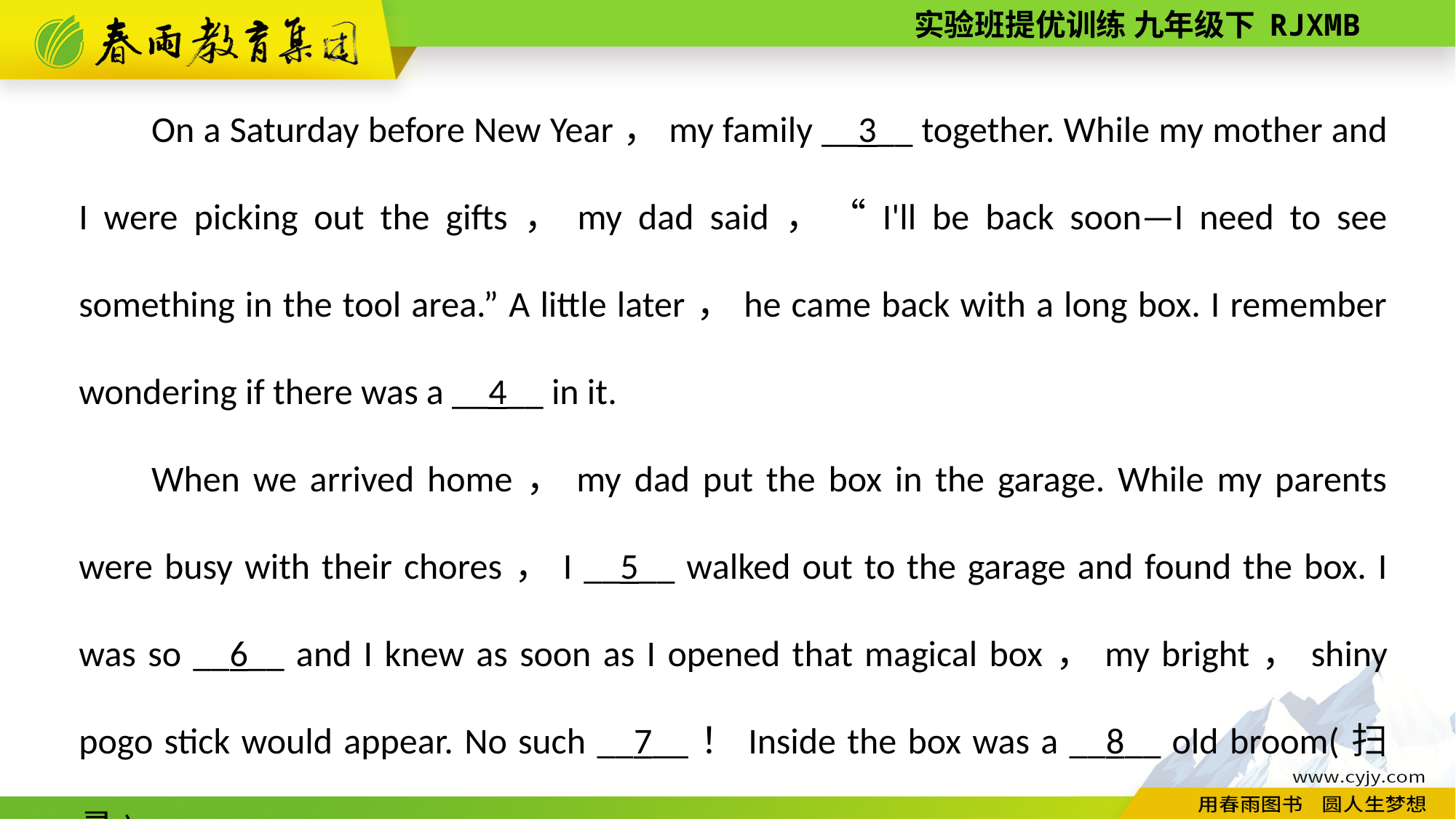

On a Saturday before New Year，my family __3__ together. While my mother and I were picking out the gifts，my dad said，“I'll be back soon—I need to see something in the tool area.” A little later，he came back with a long box. I remember wondering if there was a __4__ in it.
When we arrived home，my dad put the box in the garage. While my parents were busy with their chores，I __5__ walked out to the garage and found the box. I was so __6__ and I knew as soon as I opened that magical box，my bright，shiny pogo stick would appear. No such __7__！Inside the box was a __8__ old broom(扫帚)．